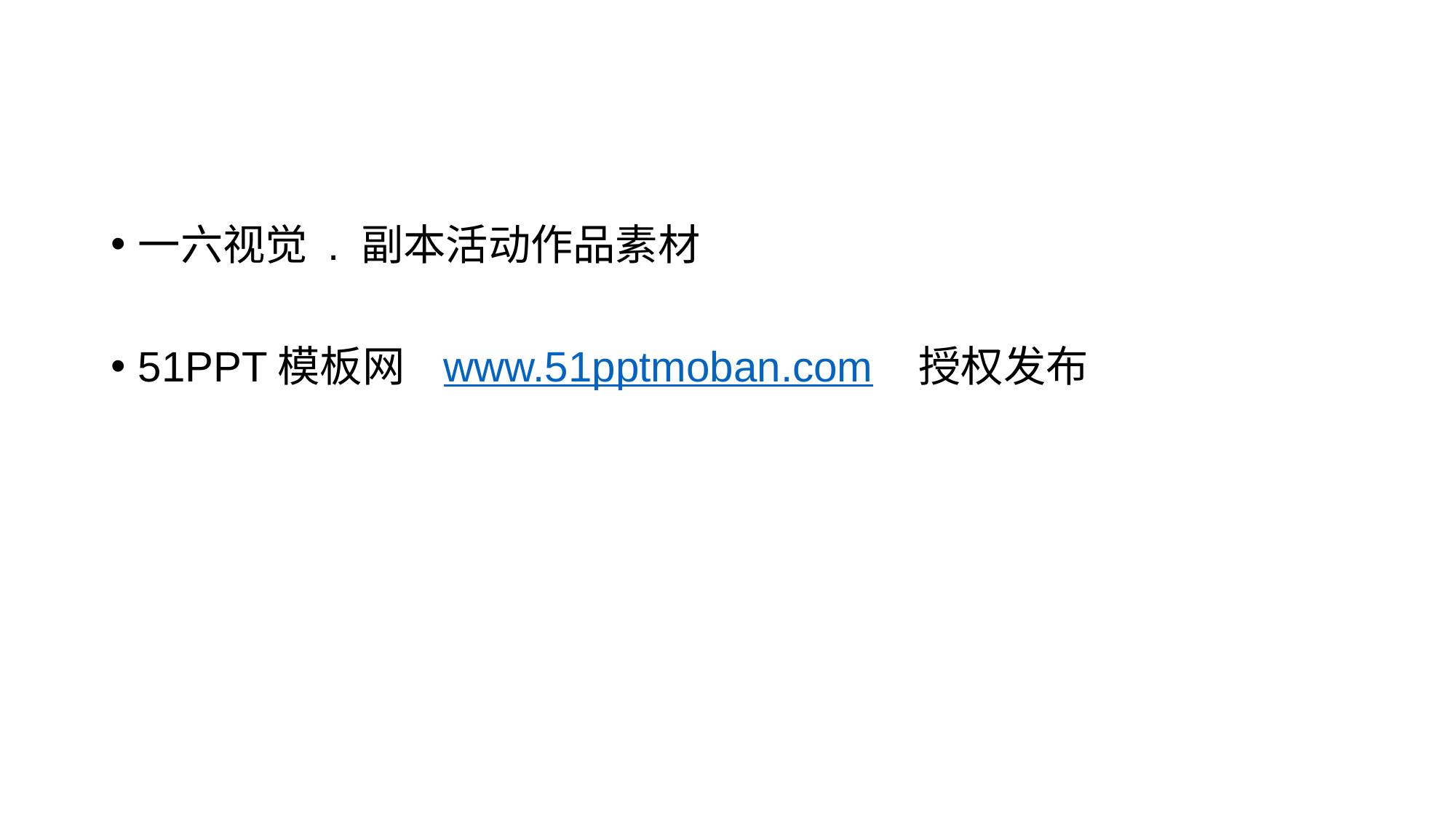

#
一六视觉 . 副本活动作品素材

51PPT模板网   www.51pptmoban.com   授权发布